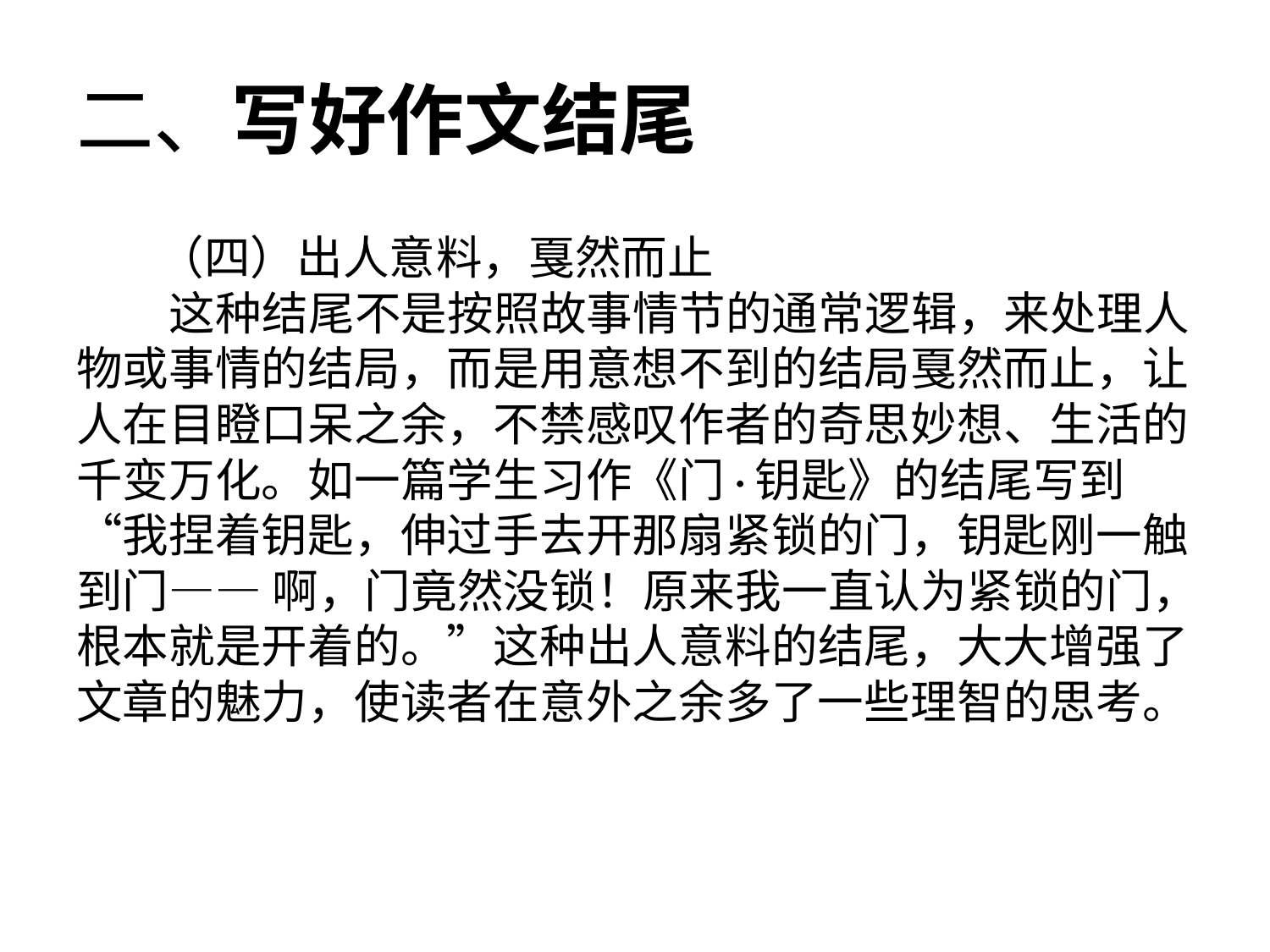

# 二、写好作文结尾
       （四）出人意料，戛然而止
         这种结尾不是按照故事情节的通常逻辑，来处理人物或事情的结局，而是用意想不到的结局戛然而止，让人在目瞪口呆之余，不禁感叹作者的奇思妙想、生活的千变万化。如一篇学生习作《门·钥匙》的结尾写到“我捏着钥匙，伸过手去开那扇紧锁的门，钥匙刚一触到门―— 啊，门竟然没锁！原来我一直认为紧锁的门，根本就是开着的。”这种出人意料的结尾，大大增强了文章的魅力，使读者在意外之余多了一些理智的思考。